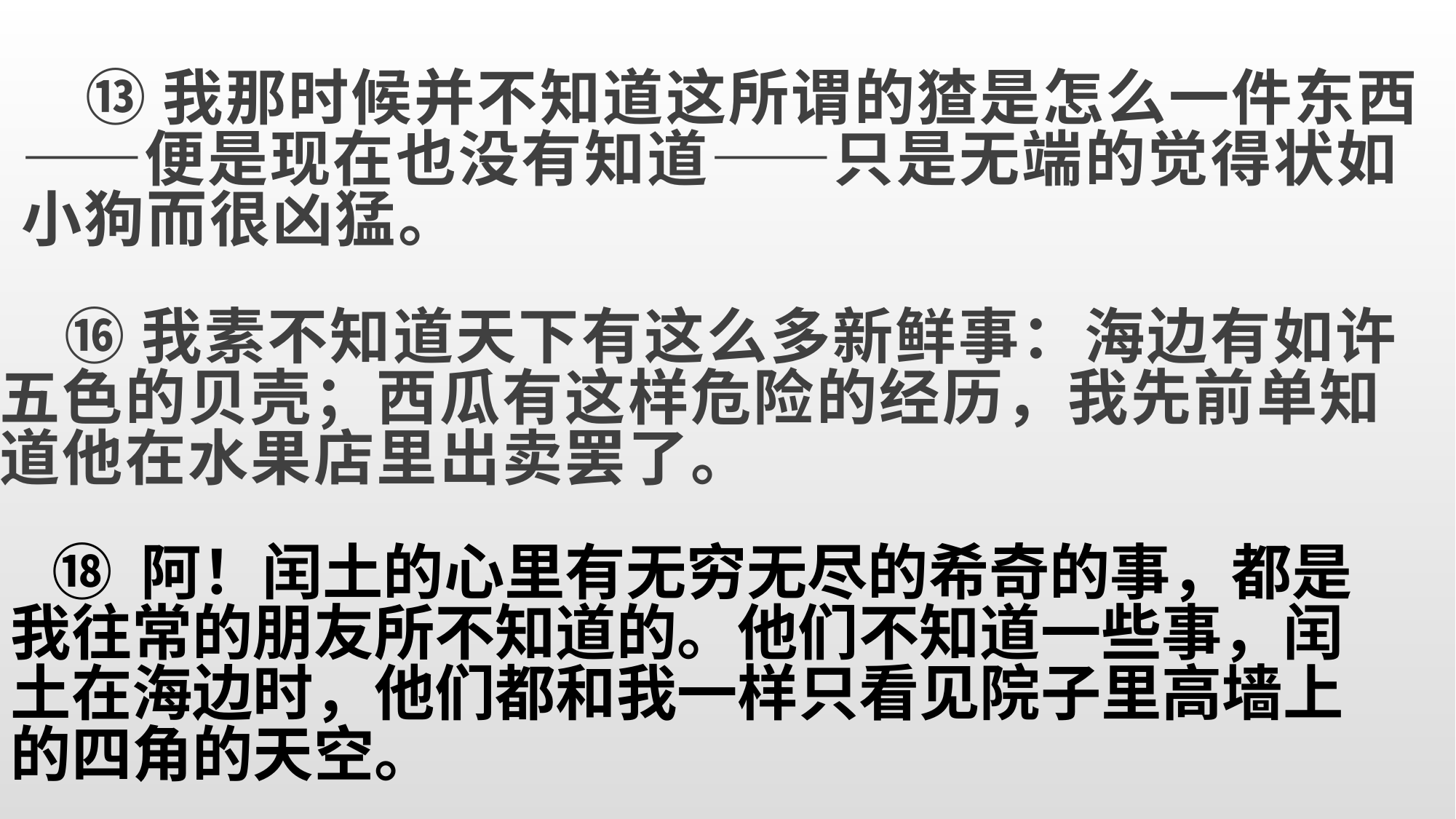

⑬我那时候并不知道这所谓的猹是怎么一件东西——便是现在也没有知道——只是无端的觉得状如小狗而很凶猛。
    ⑯我素不知道天下有这么多新鲜事：海边有如许五色的贝壳；西瓜有这样危险的经历，我先前单知道他在水果店里出卖罢了。
   ⑱ 阿！闰土的心里有无穷无尽的希奇的事，都是我往常的朋友所不知道的。他们不知道一些事，闰土在海边时，他们都和我一样只看见院子里高墙上的四角的天空。